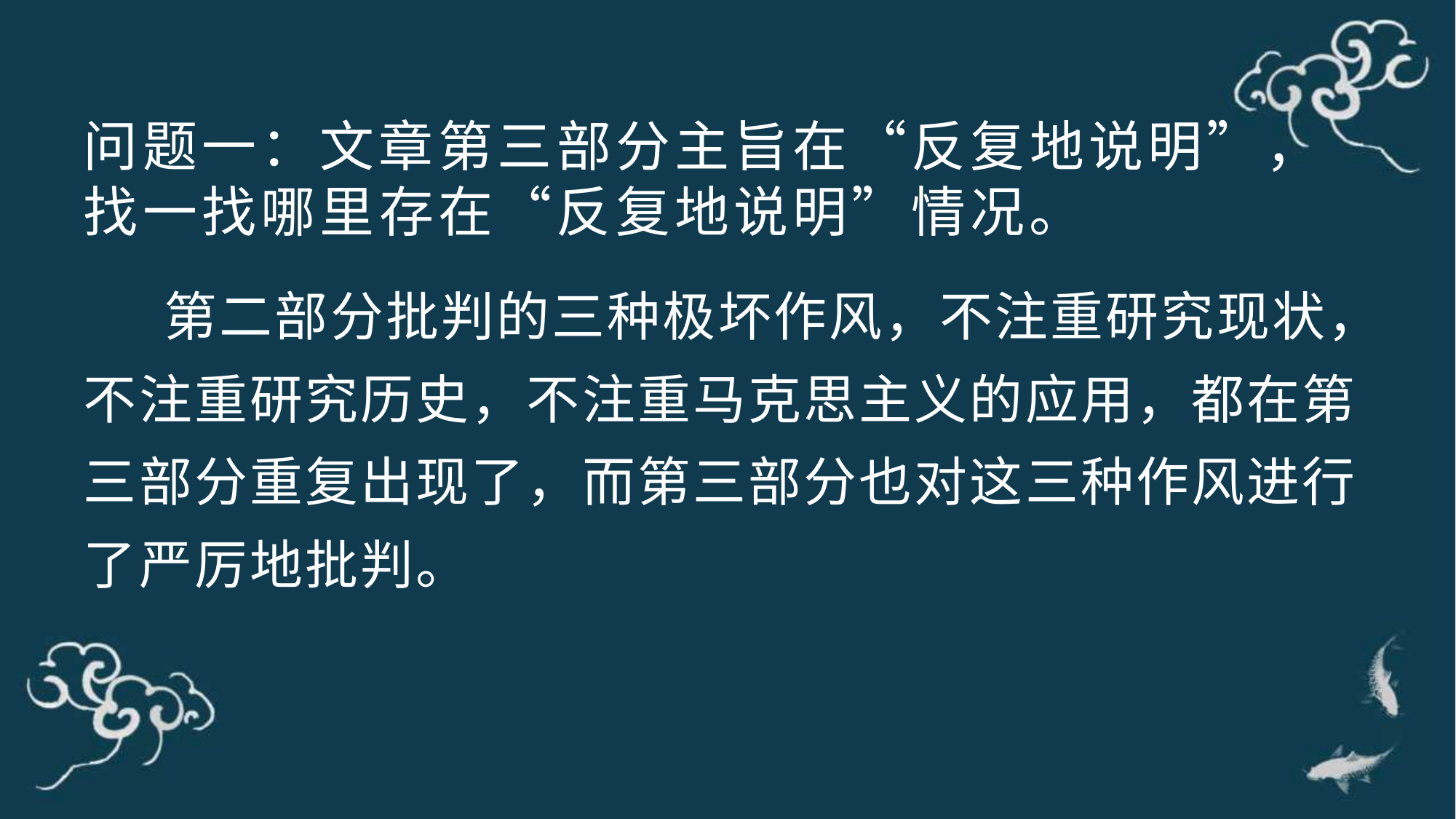

# 问题一：文章第三部分主旨在“反复地说明”，找一找哪里存在“反复地说明”情况。
      第二部分批判的三种极坏作风，不注重研究现状，不注重研究历史，不注重马克思主义的应用，都在第三部分重复出现了，而第三部分也对这三种作风进行了严厉地批判。